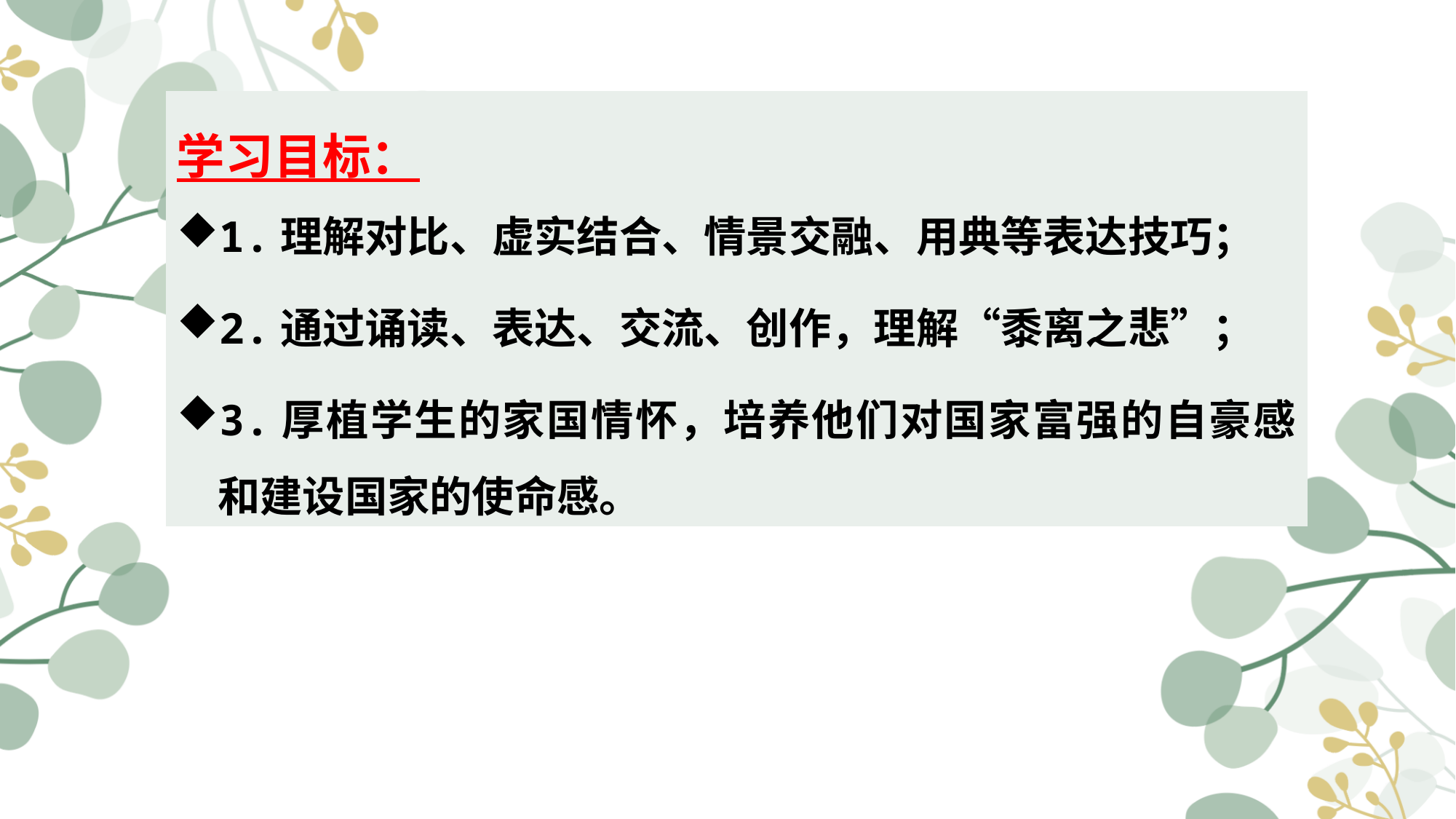

学习目标：
1.理解对比、虚实结合、情景交融、用典等表达技巧；
2.通过诵读、表达、交流、创作，理解“黍离之悲”；
3.厚植学生的家国情怀，培养他们对国家富强的自豪感和建设国家的使命感。